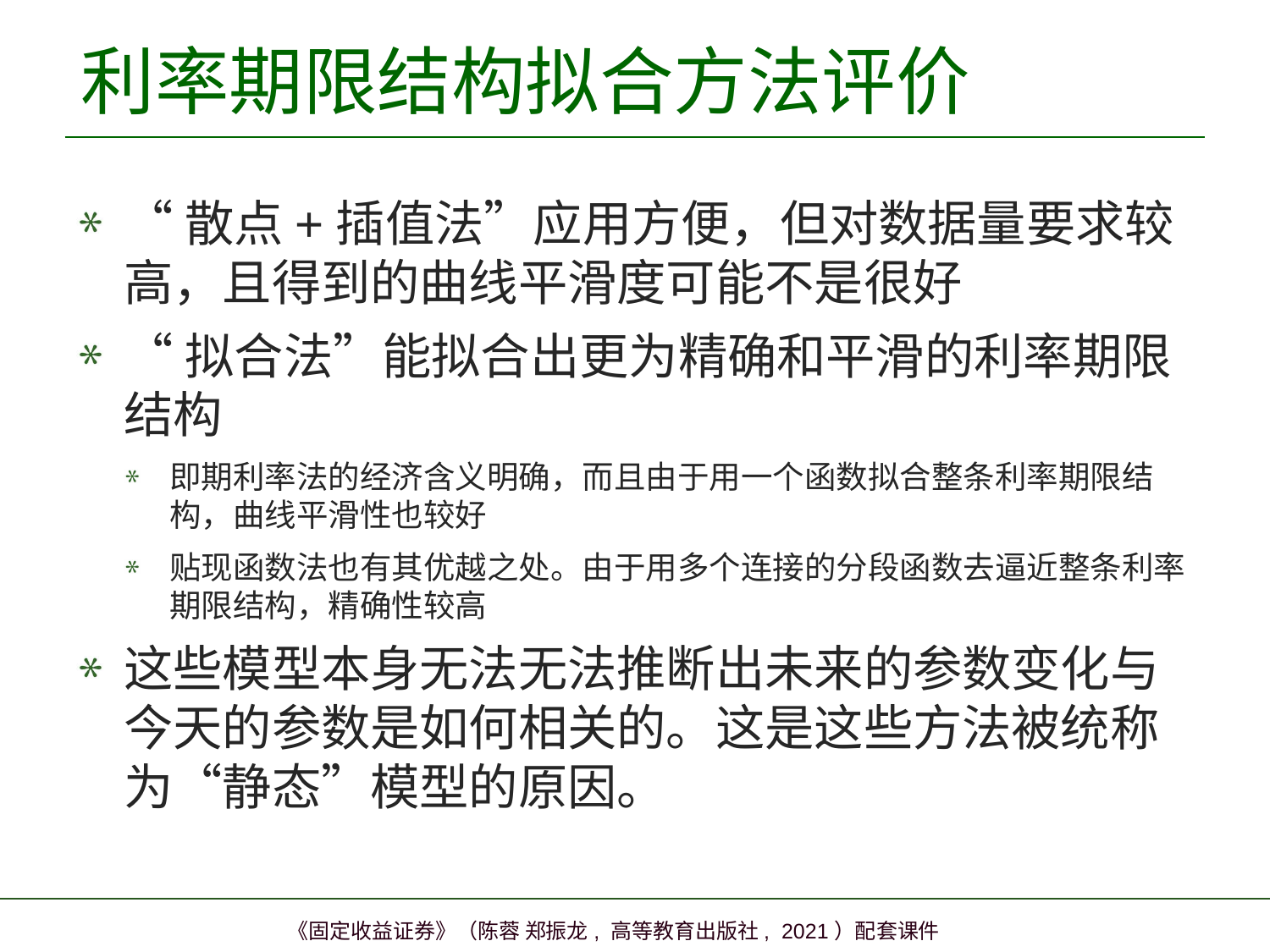

# 利率期限结构拟合方法评价
“散点+插值法”应用方便，但对数据量要求较高，且得到的曲线平滑度可能不是很好
“拟合法”能拟合出更为精确和平滑的利率期限结构
即期利率法的经济含义明确，而且由于用一个函数拟合整条利率期限结构，曲线平滑性也较好
贴现函数法也有其优越之处。由于用多个连接的分段函数去逼近整条利率期限结构，精确性较高
这些模型本身无法无法推断出未来的参数变化与今天的参数是如何相关的。这是这些方法被统称为“静态”模型的原因。